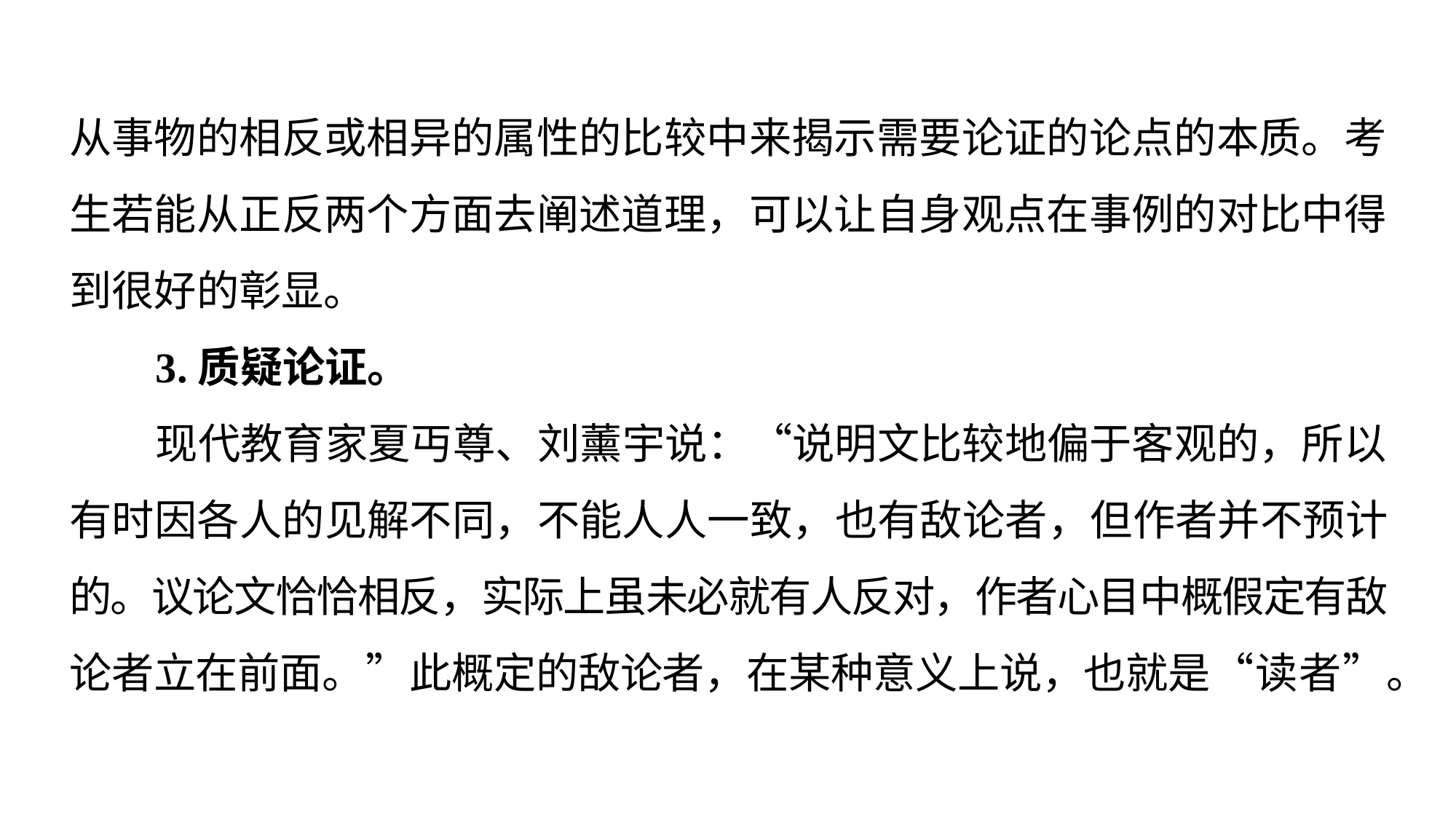

从事物的相反或相异的属性的比较中来揭示需要论证的论点的本质。考生若能从正反两个方面去阐述道理，可以让自身观点在事例的对比中得到很好的彰显。
3.质疑论证。
现代教育家夏丏尊、刘薰宇说：“说明文比较地偏于客观的，所以有时因各人的见解不同，不能人人一致，也有敌论者，但作者并不预计的。议论文恰恰相反，实际上虽未必就有人反对，作者心目中概假定有敌论者立在前面。”此概定的敌论者，在某种意义上说，也就是“读者”。